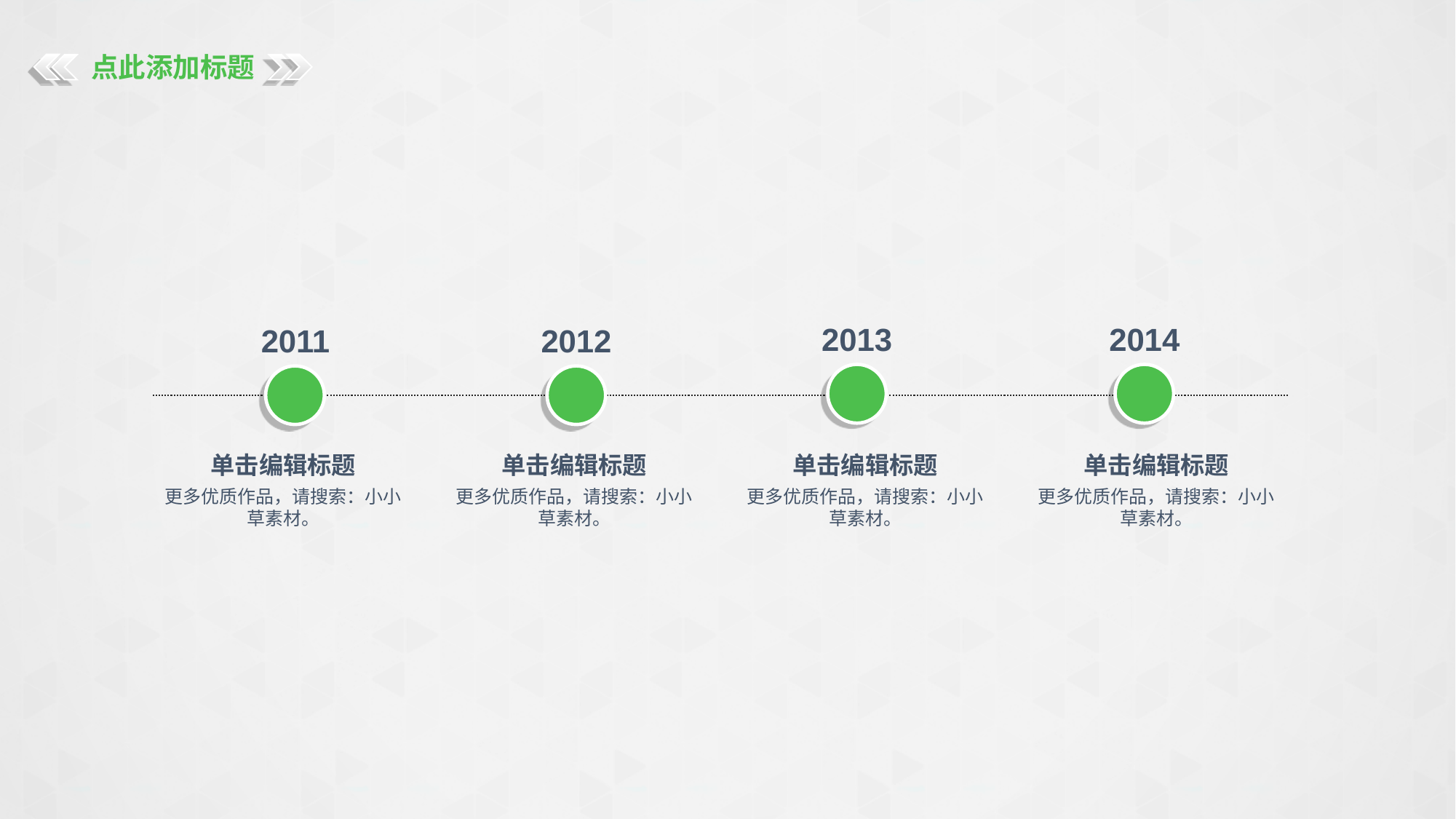

点此添加标题

2014
2013
2011
2012

单击编辑标题
单击编辑标题
单击编辑标题
单击编辑标题
更多优质作品，请搜索：小小草素材。
更多优质作品，请搜索：小小草素材。
更多优质作品，请搜索：小小草素材。
更多优质作品，请搜索：小小草素材。